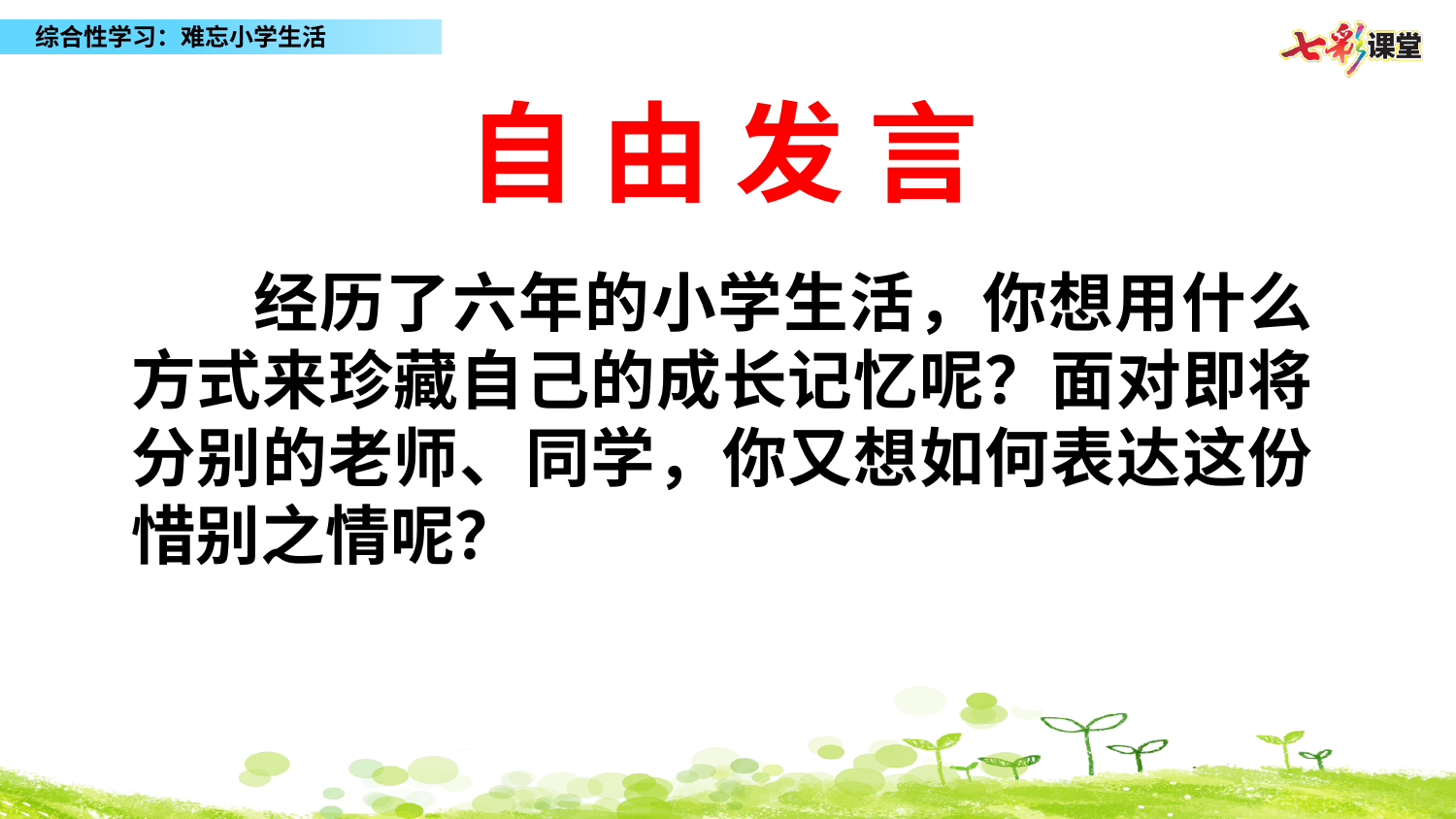

自 由 发 言
  经历了六年的小学生活，你想用什么方式来珍藏自己的成长记忆呢？面对即将分别的老师、同学，你又想如何表达这份惜别之情呢？